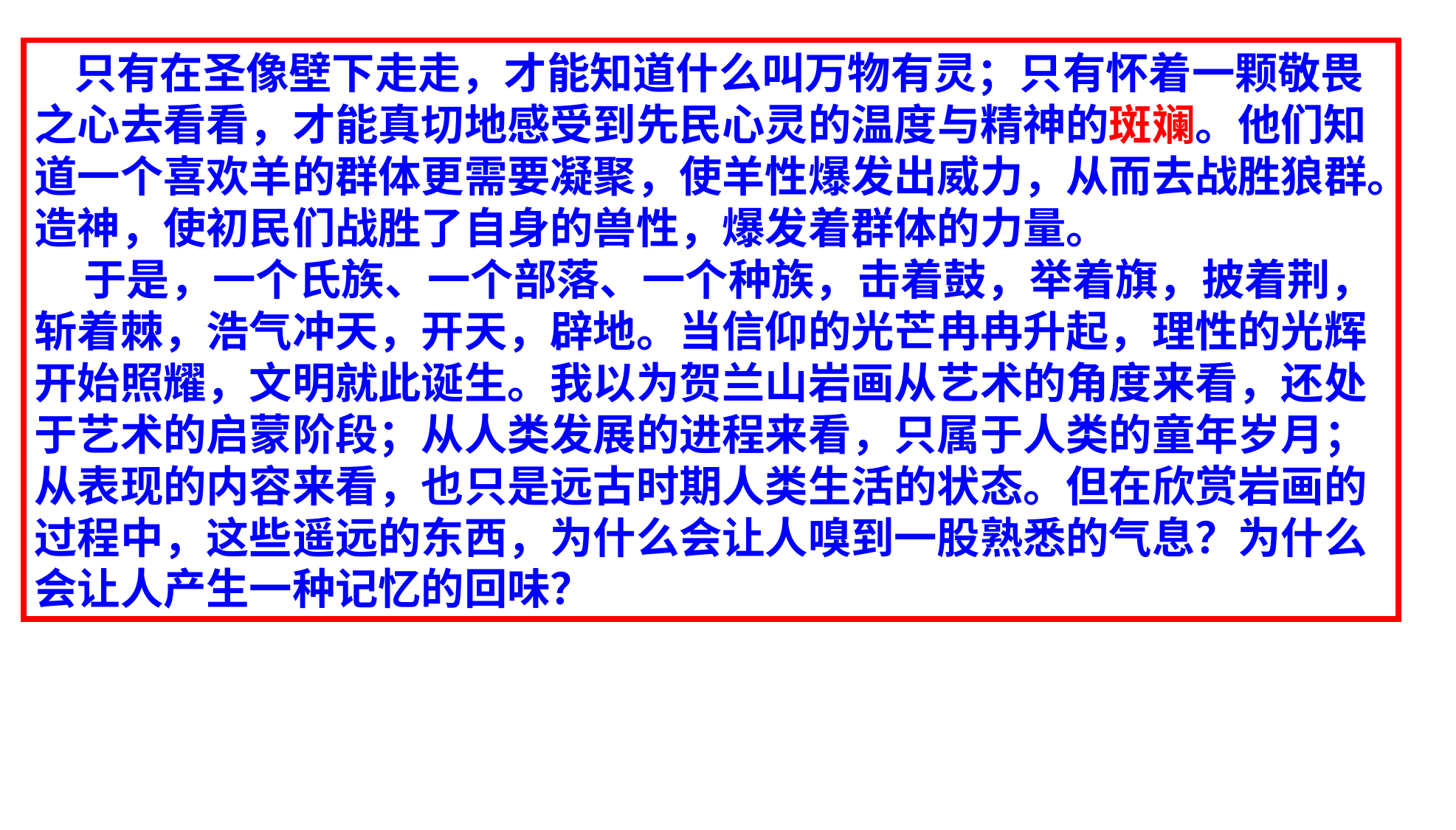

只有在圣像壁下走走，才能知道什么叫万物有灵；只有怀着一颗敬畏之心去看看，才能真切地感受到先民心灵的温度与精神的斑斓。他们知道一个喜欢羊的群体更需要凝聚，使羊性爆发出威力，从而去战胜狼群。造神，使初民们战胜了自身的兽性，爆发着群体的力量。
    于是，一个氏族、一个部落、一个种族，击着鼓，举着旗，披着荆，斩着棘，浩气冲天，开天，辟地。当信仰的光芒冉冉升起，理性的光辉开始照耀，文明就此诞生。我以为贺兰山岩画从艺术的角度来看，还处于艺术的启蒙阶段；从人类发展的进程来看，只属于人类的童年岁月；从表现的内容来看，也只是远古时期人类生活的状态。但在欣赏岩画的过程中，这些遥远的东西，为什么会让人嗅到一股熟悉的气息？为什么会让人产生一种记忆的回味？